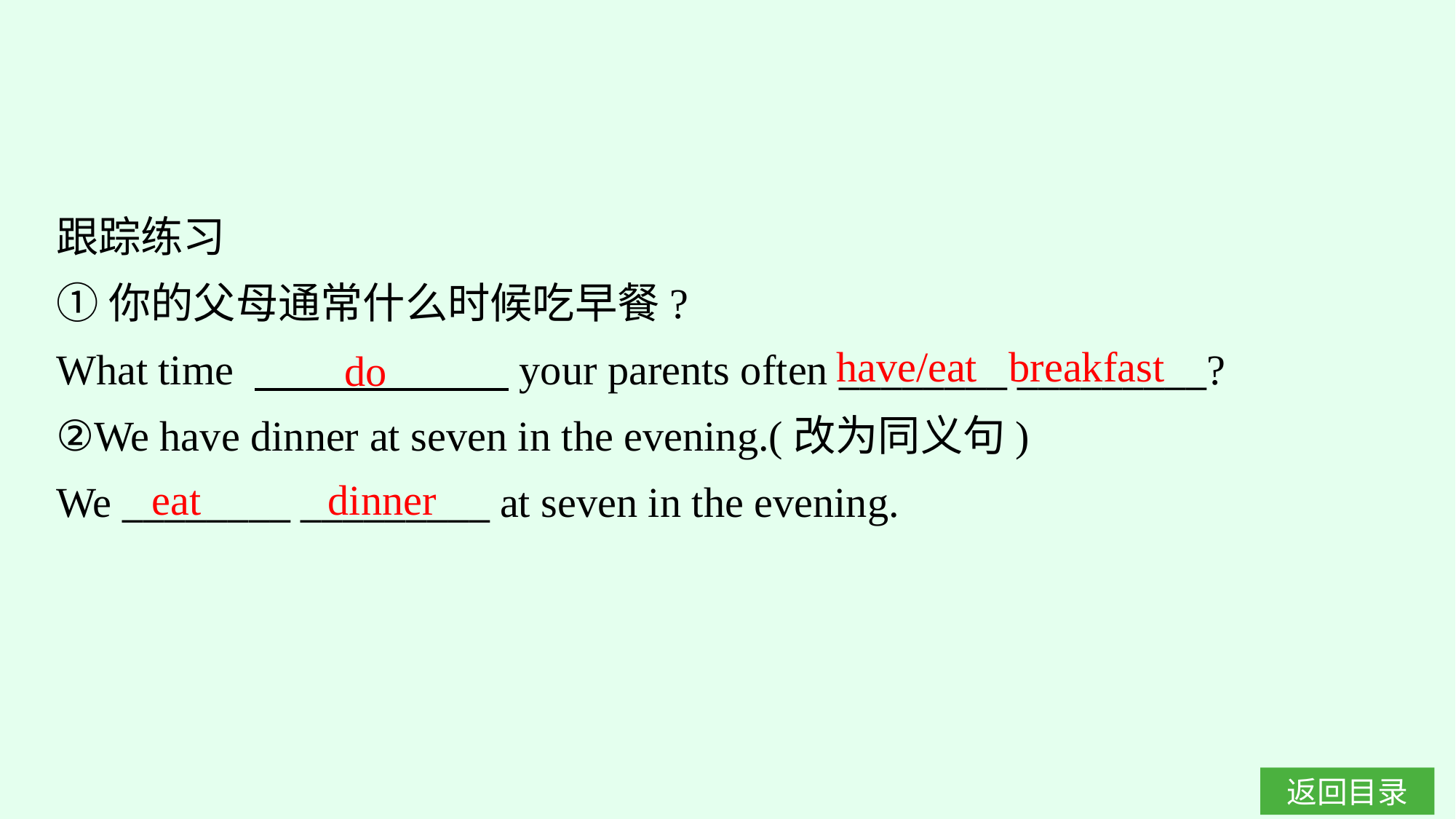

跟踪练习
①你的父母通常什么时候吃早餐?
What time 　　　　　　your parents often ________ _________?
②We have dinner at seven in the evening.(改为同义句)
We ________ _________ at seven in the evening.
have/eat   breakfast
do
eat            dinner